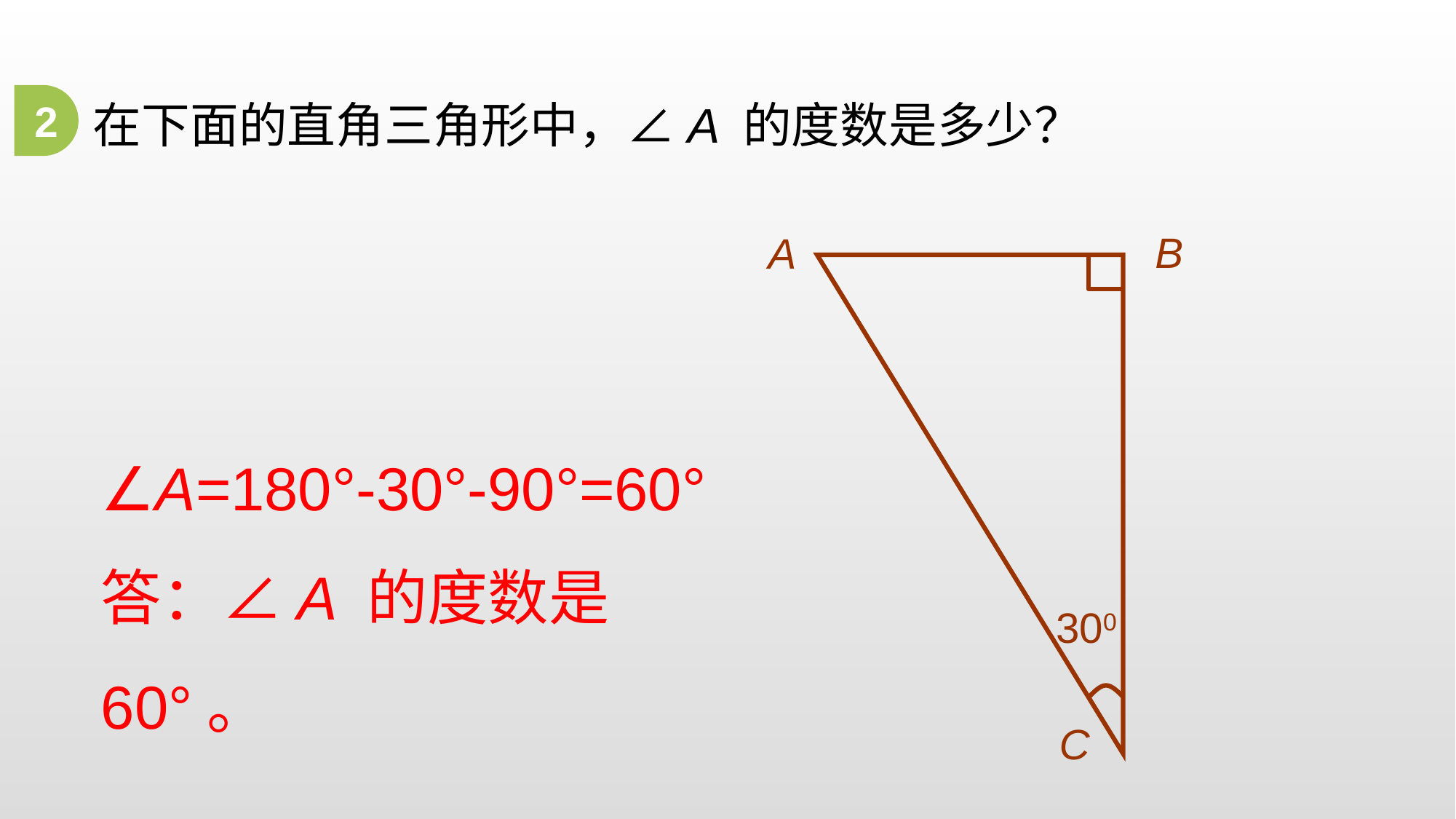

2
在下面的直角三角形中，∠A 的度数是多少？
B
A

C
∠A=180°-30°-90°=60°
答：∠A 的度数是60°。
300